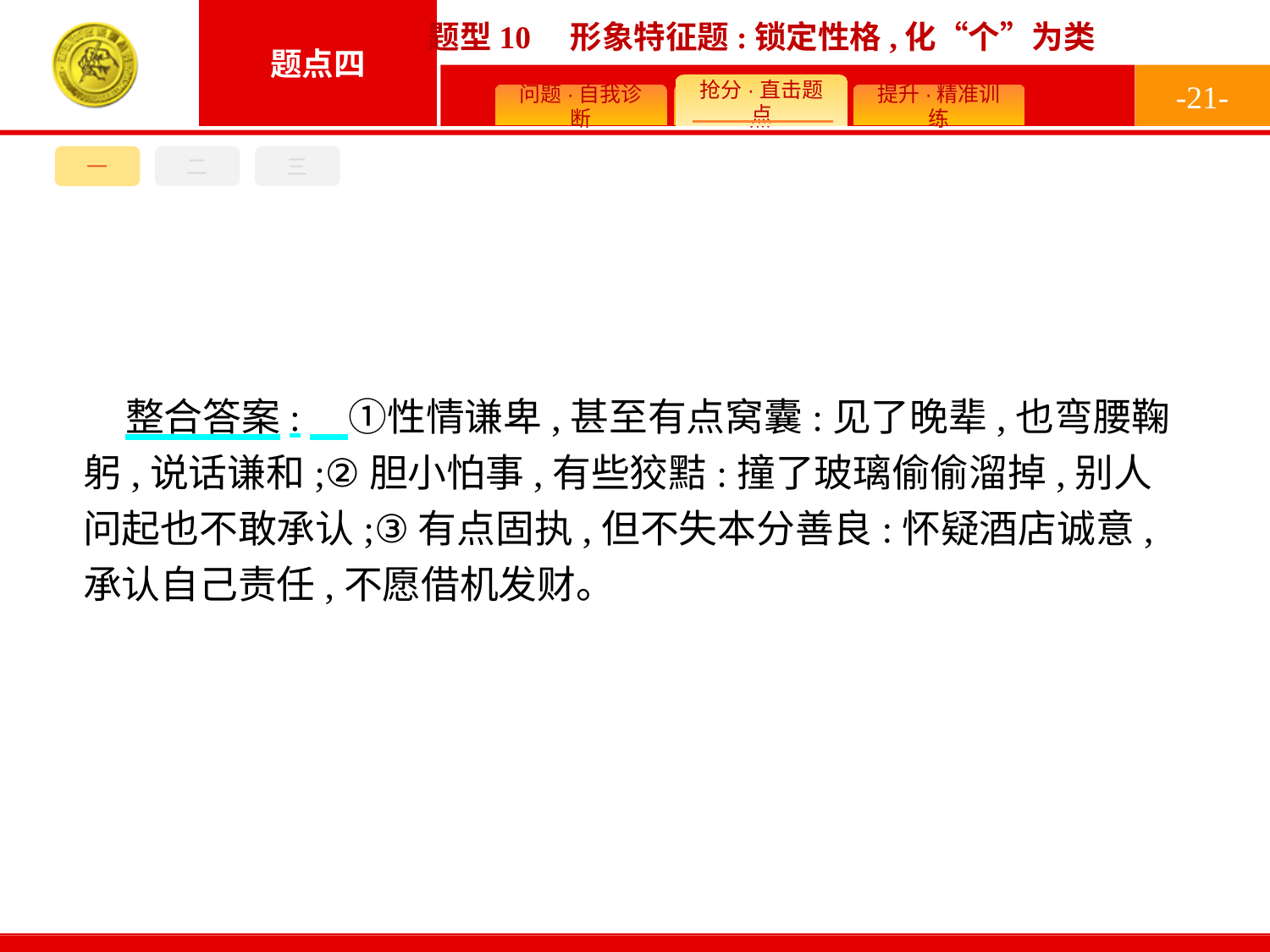

-21-
三
一
二
整合答案:　①性情谦卑,甚至有点窝囊:见了晚辈,也弯腰鞠躬,说话谦和;②胆小怕事,有些狡黠:撞了玻璃偷偷溜掉,别人问起也不敢承认;③有点固执,但不失本分善良:怀疑酒店诚意,承认自己责任,不愿借机发财。